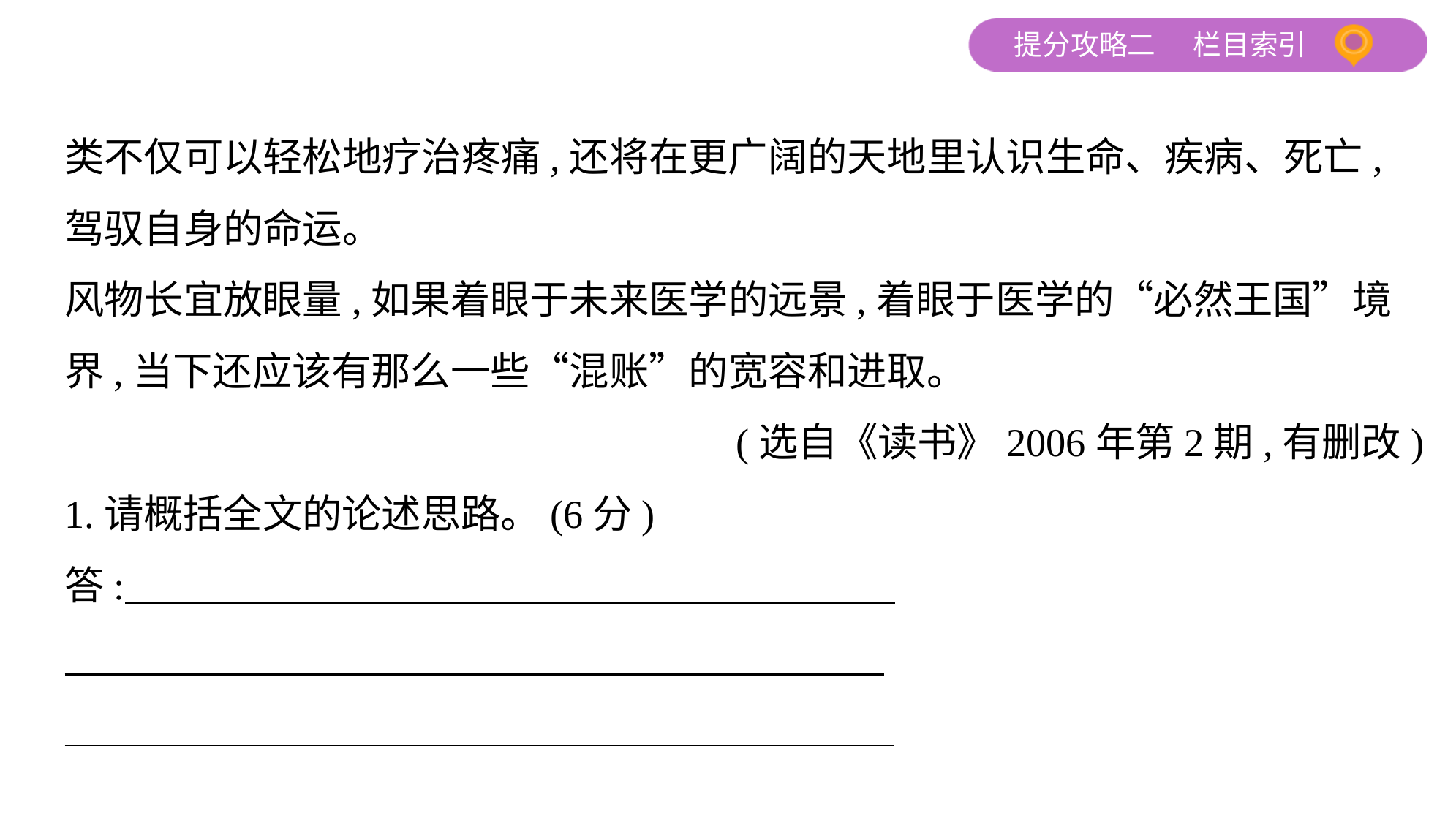

类不仅可以轻松地疗治疼痛,还将在更广阔的天地里认识生命、疾病、死亡,
驾驭自身的命运。
风物长宜放眼量,如果着眼于未来医学的远景,着眼于医学的“必然王国”境
界,当下还应该有那么一些“混账”的宽容和进取。
                                                                    (选自《读书》2006年第2期,有删改)
1.请概括全文的论述思路。(6分)
答: